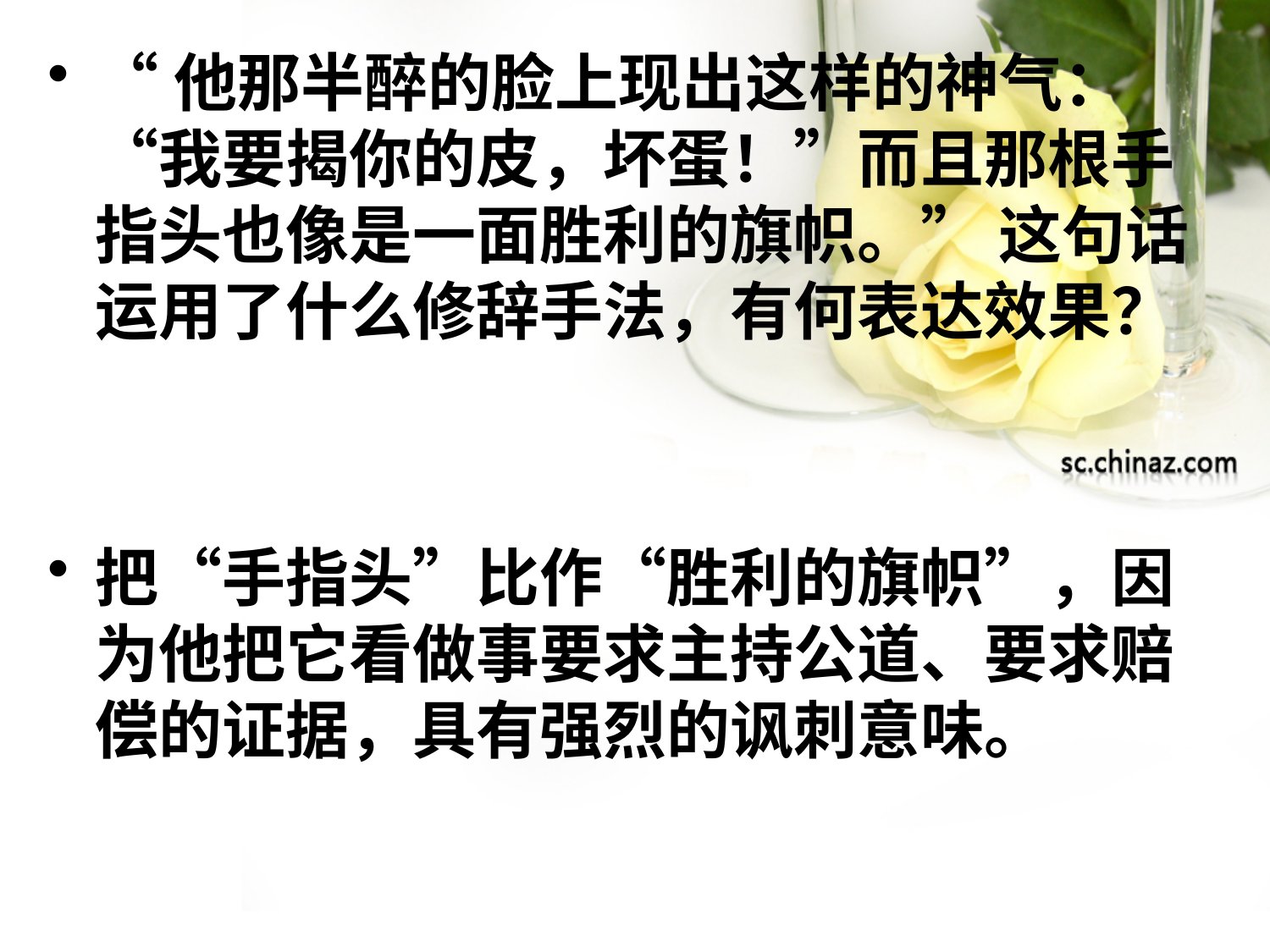

“他那半醉的脸上现出这样的神气：“我要揭你的皮，坏蛋！”而且那根手指头也像是一面胜利的旗帜。” 这句话运用了什么修辞手法，有何表达效果？

把“手指头”比作“胜利的旗帜”，因为他把它看做事要求主持公道、要求赔偿的证据，具有强烈的讽刺意味。